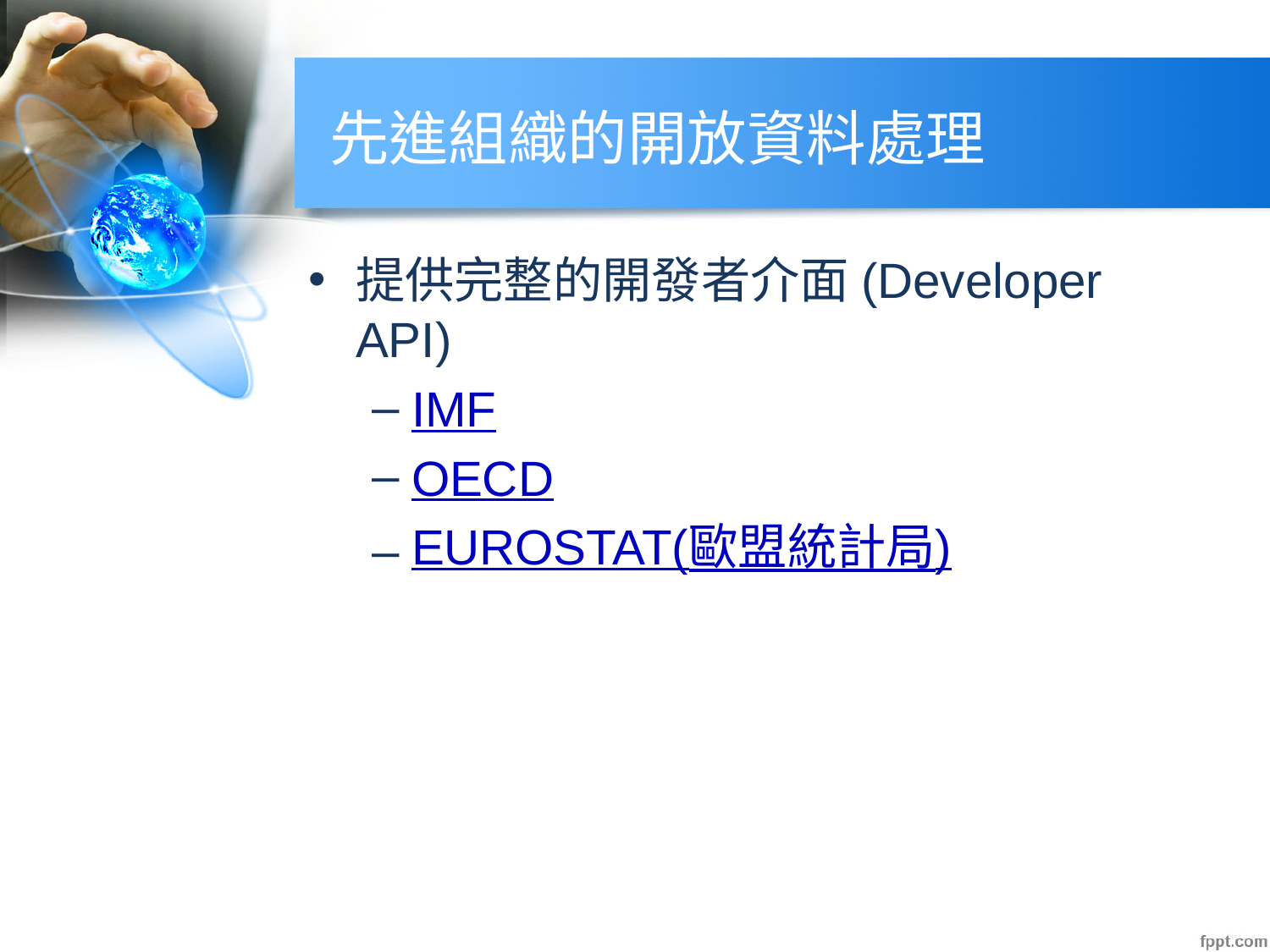

# 先進組織的開放資料處理
提供完整的開發者介面(Developer API)
IMF
OECD
EUROSTAT(歐盟統計局)